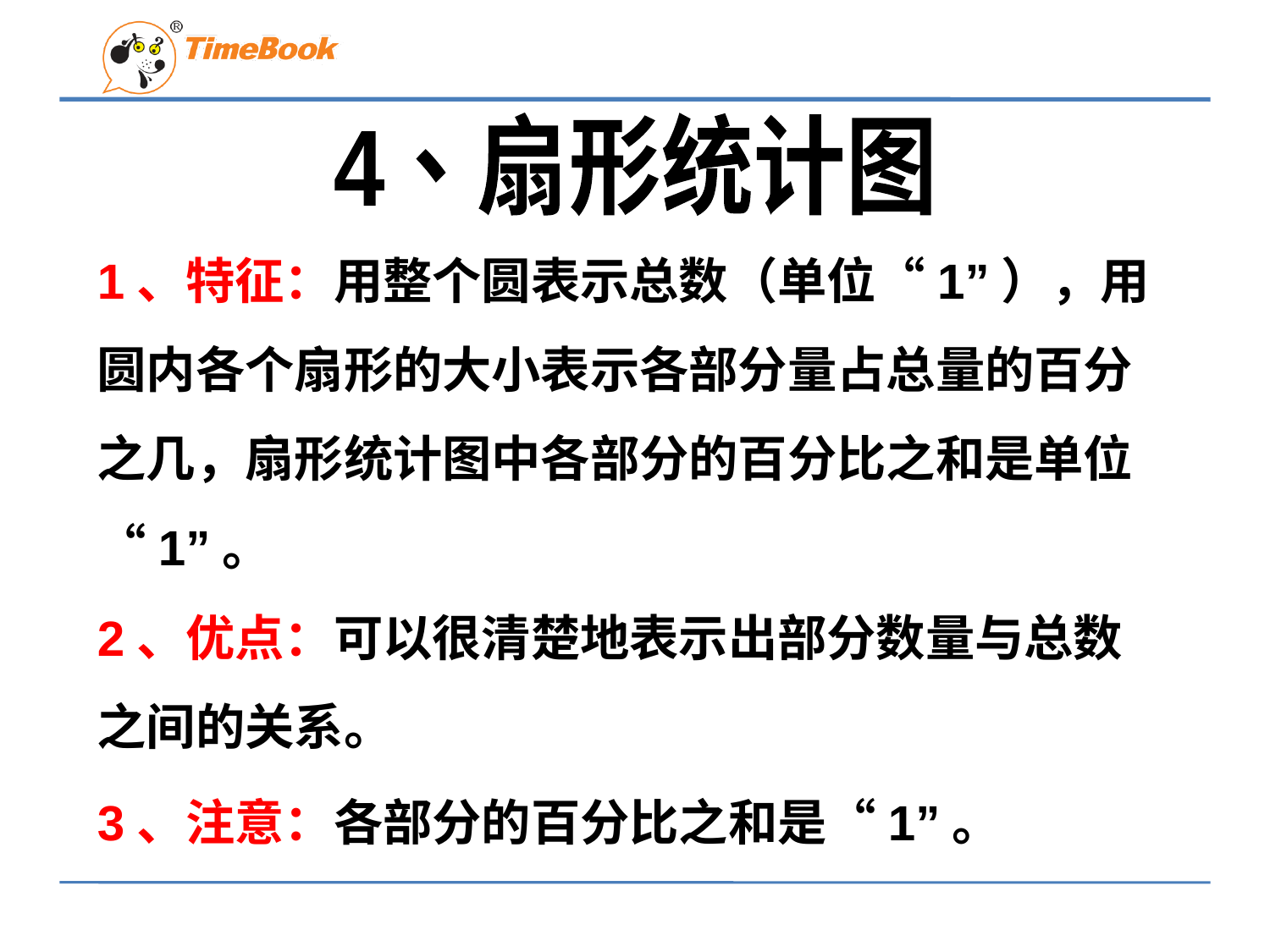

4、扇形统计图
1、特征：用整个圆表示总数（单位“1”），用圆内各个扇形的大小表示各部分量占总量的百分之几，扇形统计图中各部分的百分比之和是单位“1”。
2、优点：可以很清楚地表示出部分数量与总数之间的关系。
3、注意：各部分的百分比之和是“1”。